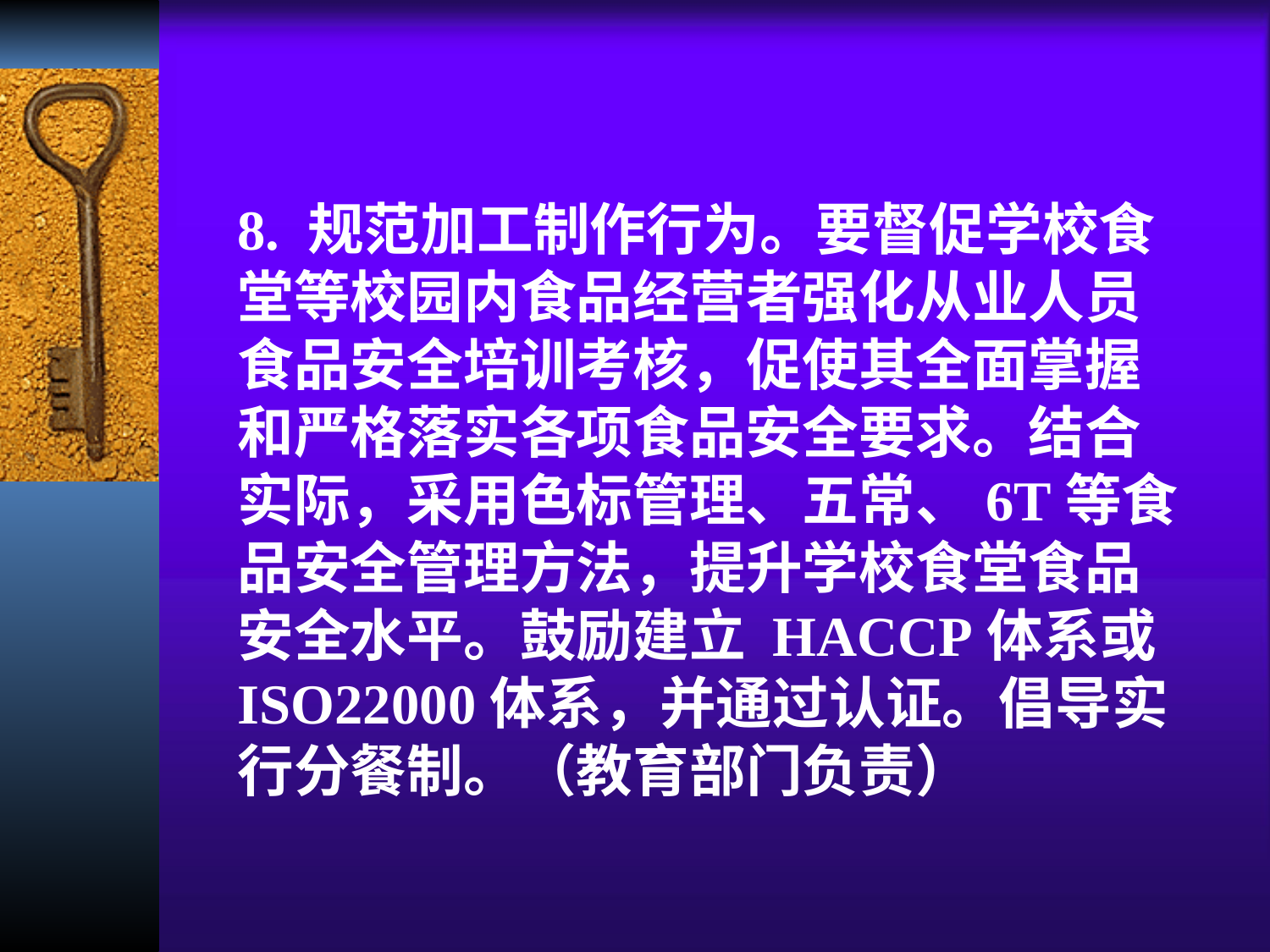

8. 规范加工制作行为。要督促学校食堂等校园内食品经营者强化从业人员食品安全培训考核，促使其全面掌握和严格落实各项食品安全要求。结合实际，采用色标管理、五常、6T等食品安全管理方法，提升学校食堂食品安全水平。鼓励建立 HACCP体系或ISO22000体系，并通过认证。倡导实行分餐制。（教育部门负责）